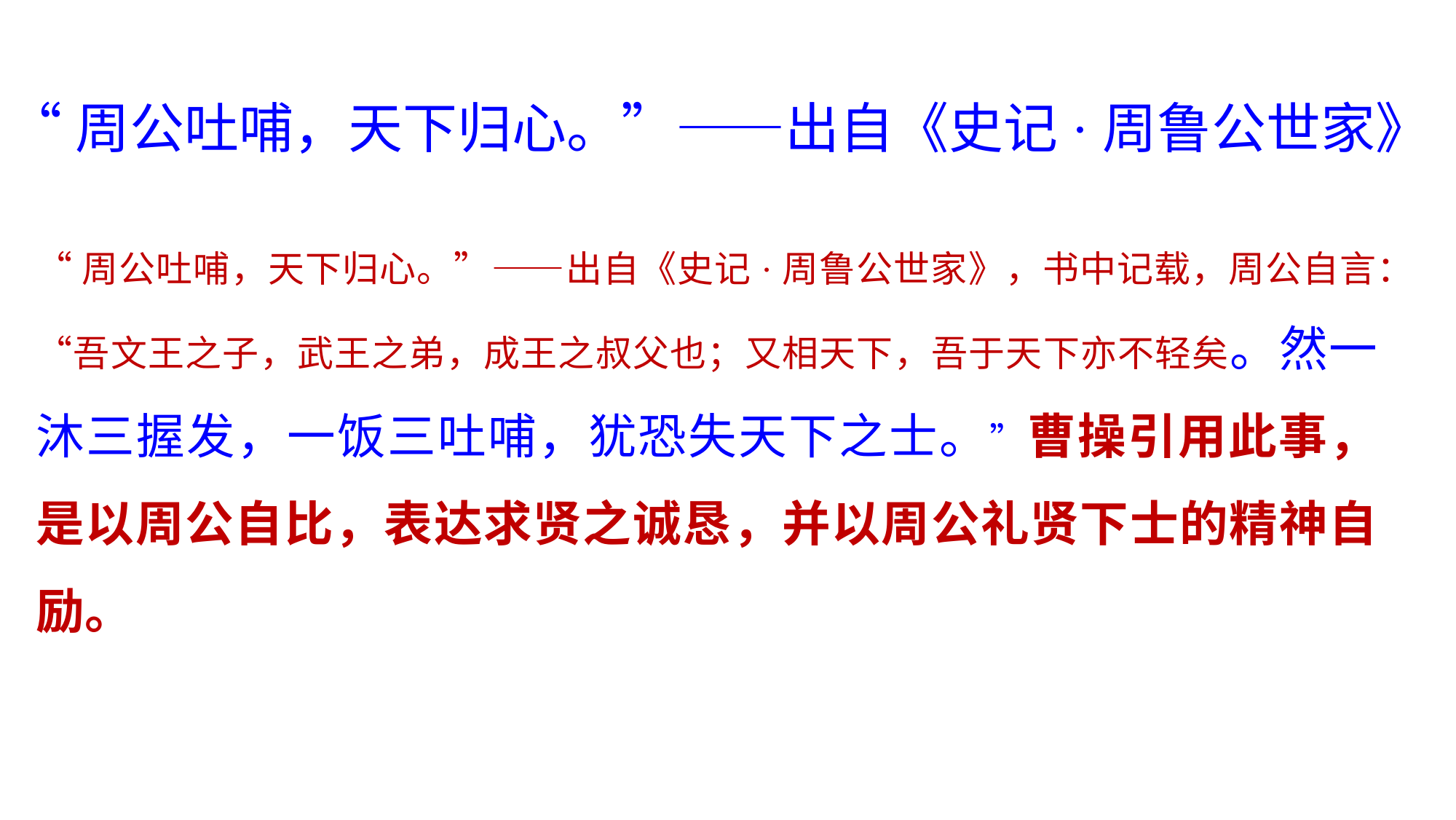

“周公吐哺，天下归心。”——出自《史记·周鲁公世家》
“周公吐哺，天下归心。”——出自《史记·周鲁公世家》，书中记载，周公自言：“吾文王之子，武王之弟，成王之叔父也；又相天下，吾于天下亦不轻矣。然一沐三握发，一饭三吐哺，犹恐失天下之士。”曹操引用此事，是以周公自比，表达求贤之诚恳，并以周公礼贤下士的精神自励。